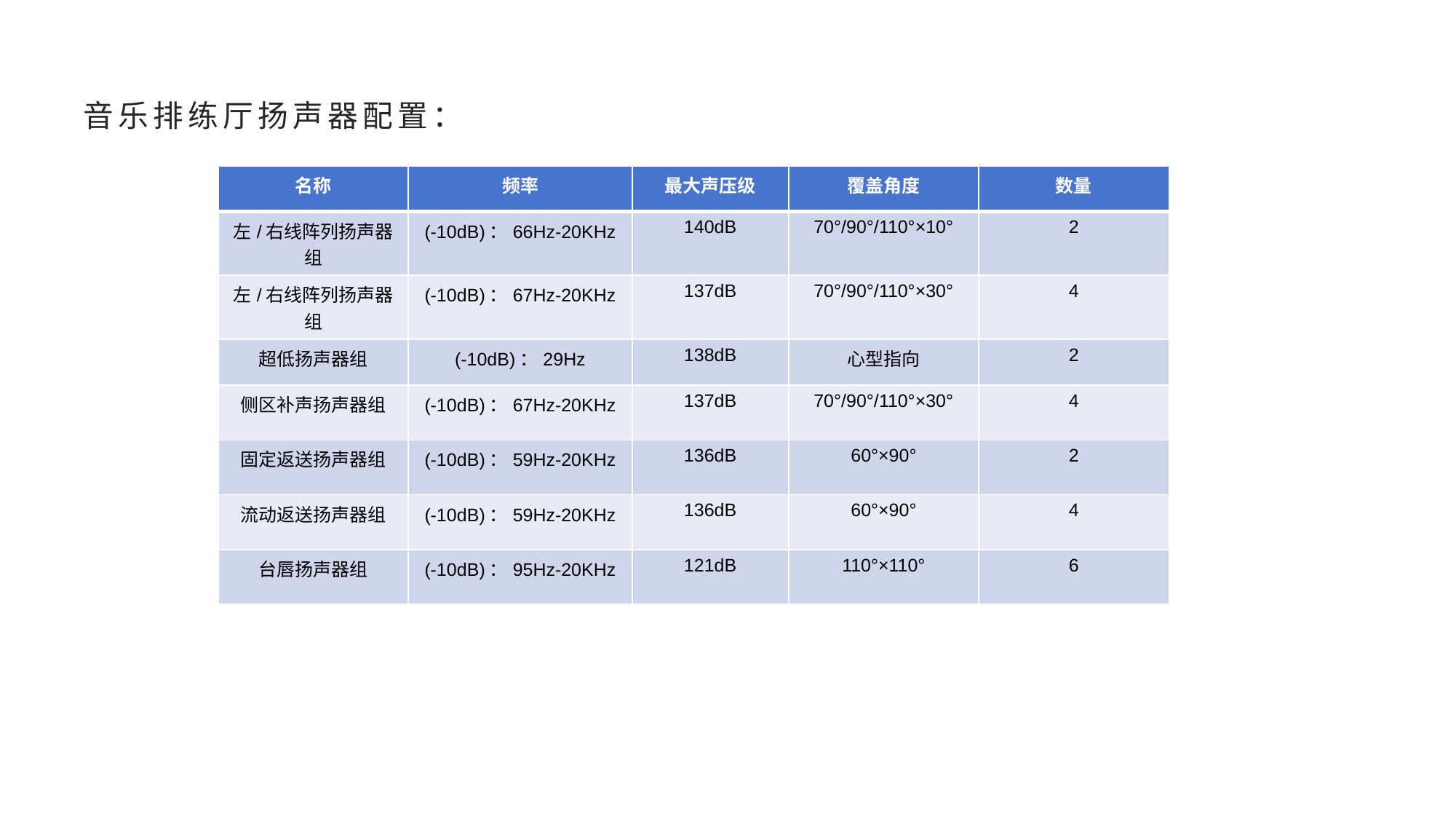

# 音乐排练厅扬声器配置：
| 名称 | 频率 | 最大声压级 | 覆盖角度 | 数量 |
| --- | --- | --- | --- | --- |
| 左/右线阵列扬声器组 | (-10dB)：66Hz-20KHz | 140dB | 70°/90°/110°×10° | 2 |
| 左/右线阵列扬声器组 | (-10dB)：67Hz-20KHz | 137dB | 70°/90°/110°×30° | 4 |
| 超低扬声器组 | (-10dB)：29Hz | 138dB | 心型指向 | 2 |
| 侧区补声扬声器组 | (-10dB)：67Hz-20KHz | 137dB | 70°/90°/110°×30° | 4 |
| 固定返送扬声器组 | (-10dB)：59Hz-20KHz | 136dB | 60°×90° | 2 |
| 流动返送扬声器组 | (-10dB)：59Hz-20KHz | 136dB | 60°×90° | 4 |
| 台唇扬声器组 | (-10dB)：95Hz-20KHz | 121dB | 110°×110° | 6 |